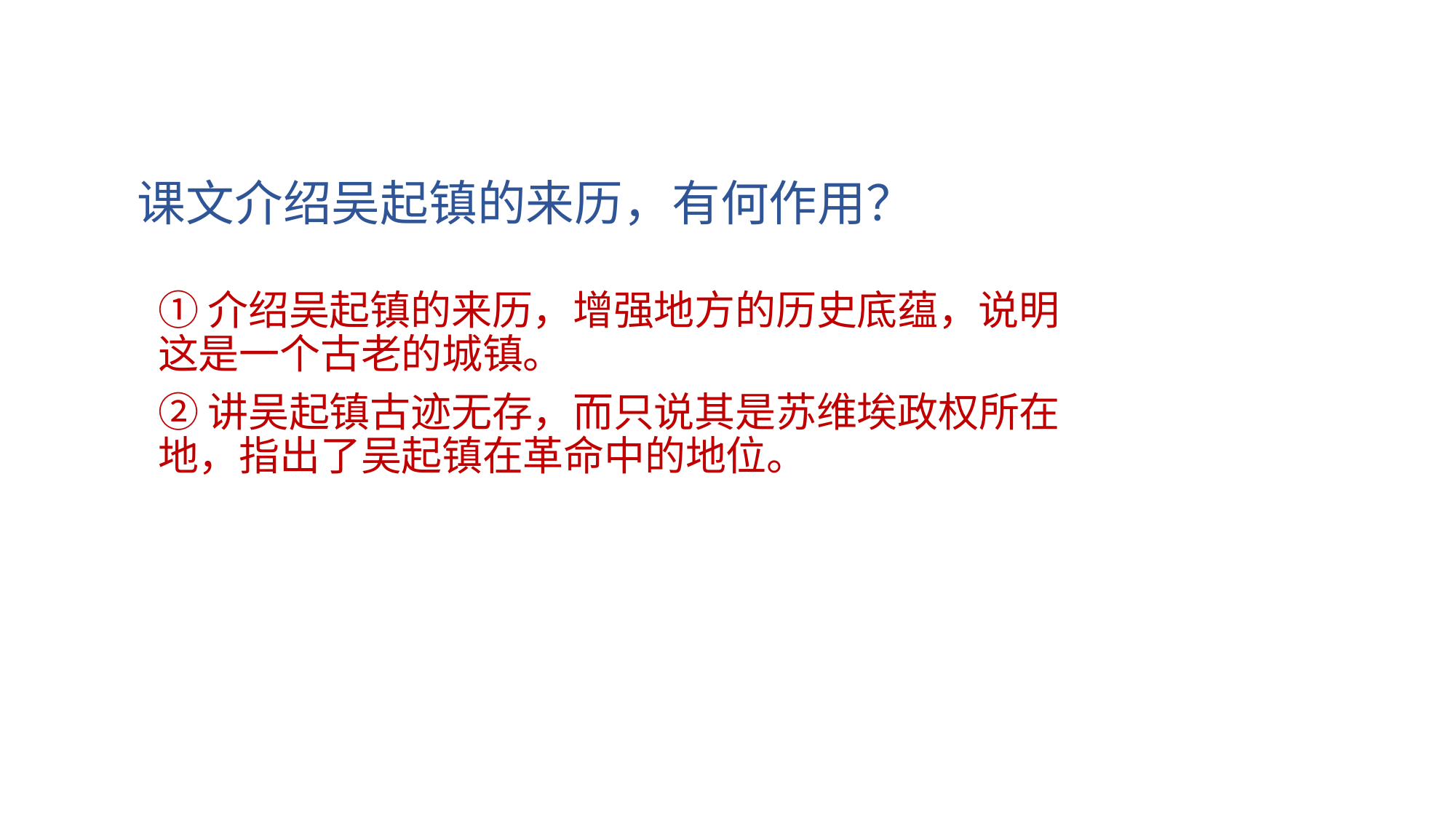

# 课文介绍吴起镇的来历，有何作用？
①介绍吴起镇的来历，增强地方的历史底蕴，说明这是一个古老的城镇。
②讲吴起镇古迹无存，而只说其是苏维埃政权所在地，指出了吴起镇在革命中的地位。